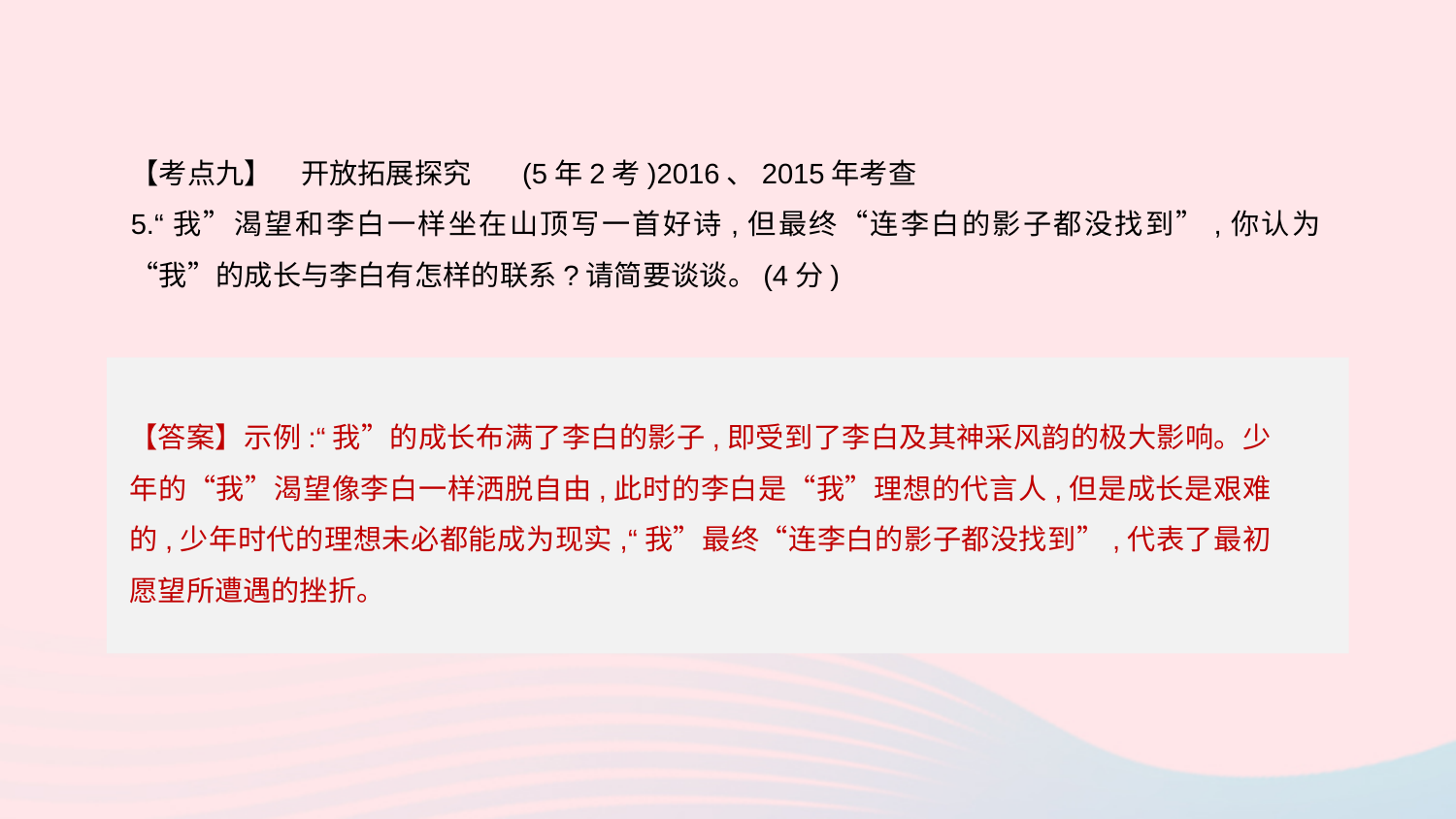

【考点九】　开放拓展探究       (5年2考)2016、2015年考查
5.“我”渴望和李白一样坐在山顶写一首好诗,但最终“连李白的影子都没找到”,你认为“我”的成长与李白有怎样的联系?请简要谈谈。(4分)

【答案】示例:“我”的成长布满了李白的影子,即受到了李白及其神采风韵的极大影响。少年的“我”渴望像李白一样洒脱自由,此时的李白是“我”理想的代言人,但是成长是艰难的,少年时代的理想未必都能成为现实,“我”最终“连李白的影子都没找到”,代表了最初愿望所遭遇的挫折。